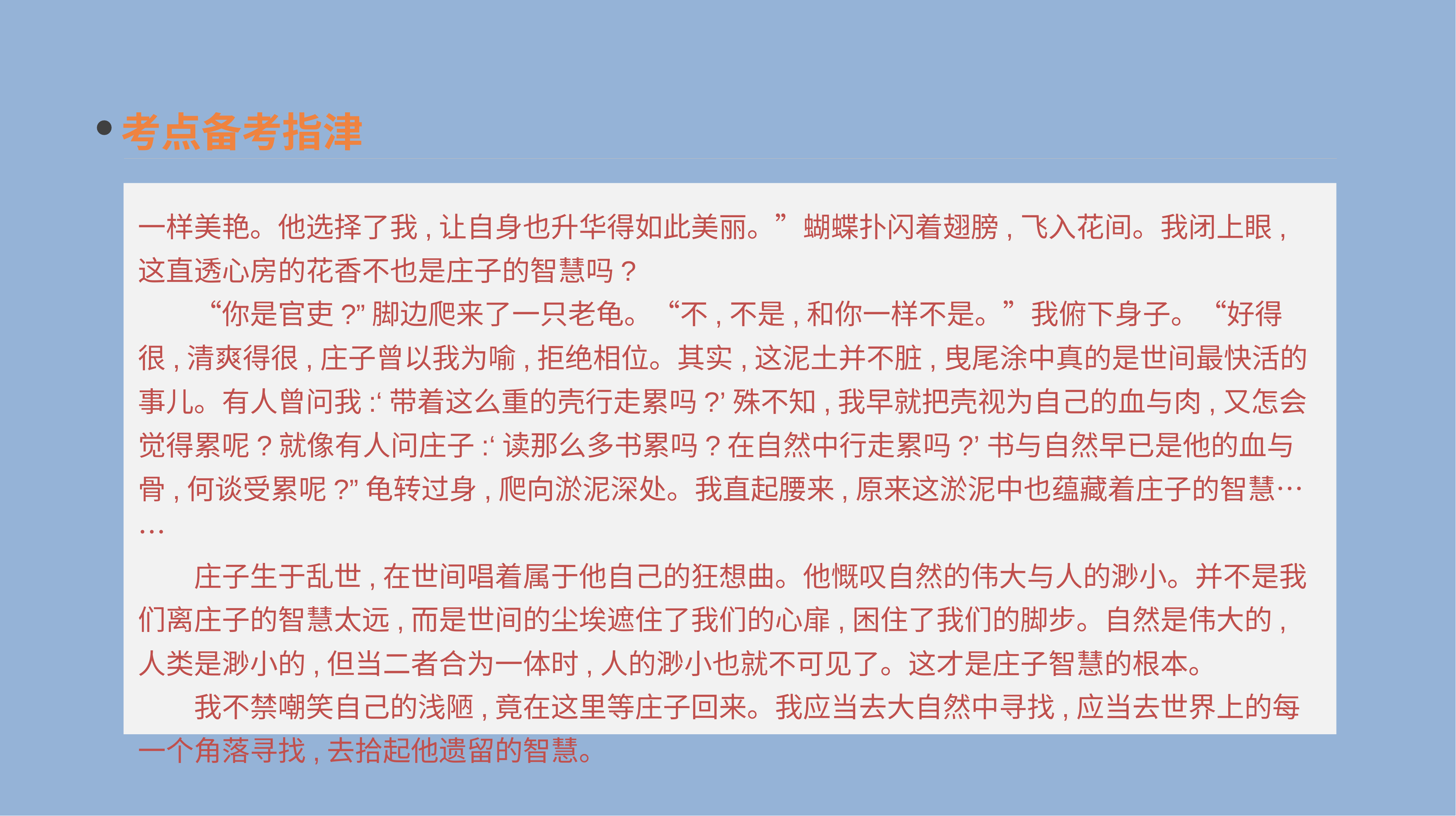

考点备考指津

一样美艳。他选择了我,让自身也升华得如此美丽。”蝴蝶扑闪着翅膀,飞入花间。我闭上眼,这直透心房的花香不也是庄子的智慧吗?
　　“你是官吏?”脚边爬来了一只老龟。“不,不是,和你一样不是。”我俯下身子。“好得很,清爽得很,庄子曾以我为喻,拒绝相位。其实,这泥土并不脏,曳尾涂中真的是世间最快活的事儿。有人曾问我:‘带着这么重的壳行走累吗?’殊不知,我早就把壳视为自己的血与肉,又怎会觉得累呢?就像有人问庄子:‘读那么多书累吗?在自然中行走累吗?’书与自然早已是他的血与骨,何谈受累呢?”龟转过身,爬向淤泥深处。我直起腰来,原来这淤泥中也蕴藏着庄子的智慧……
　　庄子生于乱世,在世间唱着属于他自己的狂想曲。他慨叹自然的伟大与人的渺小。并不是我们离庄子的智慧太远,而是世间的尘埃遮住了我们的心扉,困住了我们的脚步。自然是伟大的,人类是渺小的,但当二者合为一体时,人的渺小也就不可见了。这才是庄子智慧的根本。
　　我不禁嘲笑自己的浅陋,竟在这里等庄子回来。我应当去大自然中寻找,应当去世界上的每一个角落寻找,去拾起他遗留的智慧。